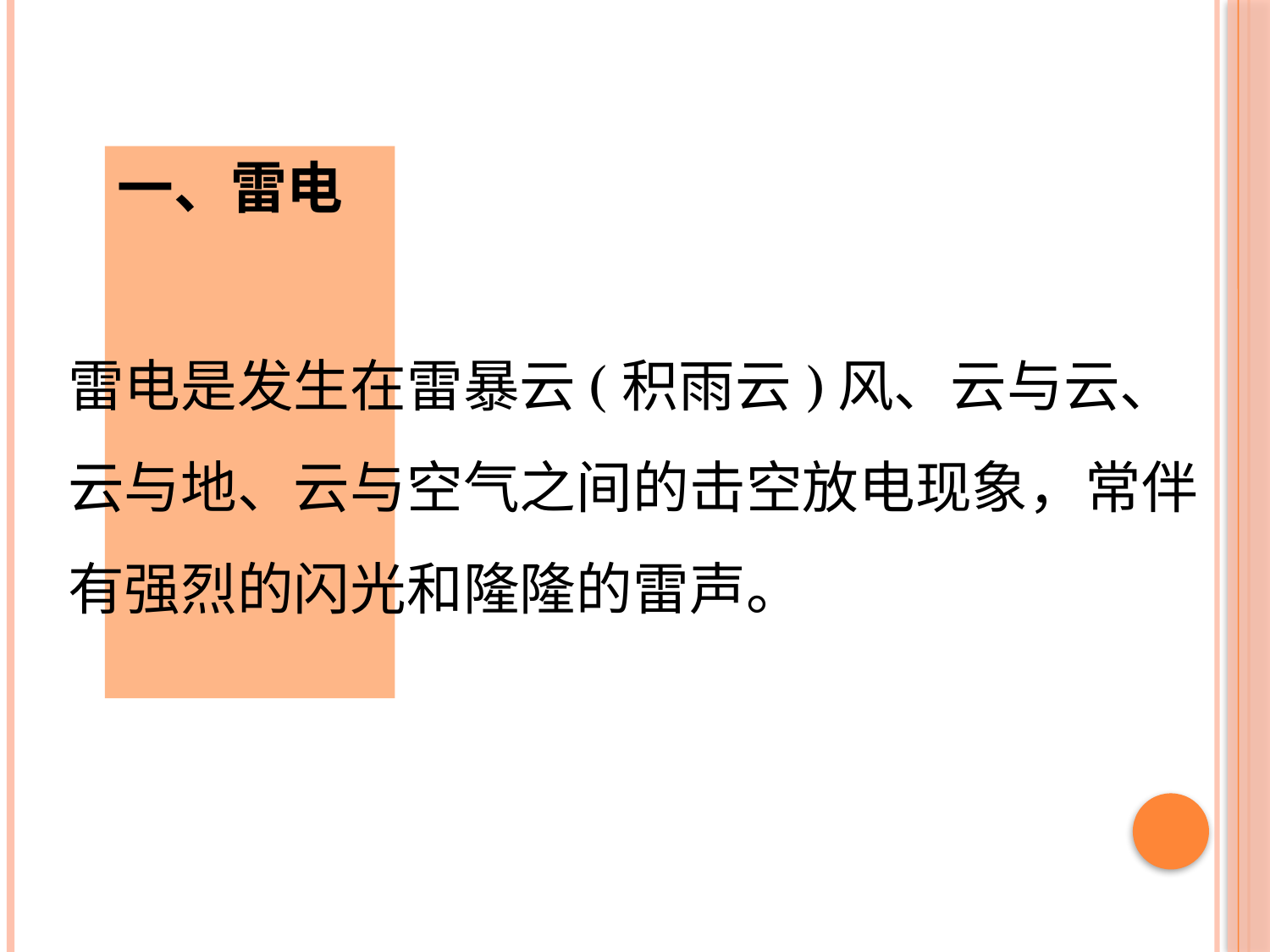

一、雷电
雷电是发生在雷暴云(积雨云)风、云与云、云与地、云与空气之间的击空放电现象，常伴有强烈的闪光和隆隆的雷声。